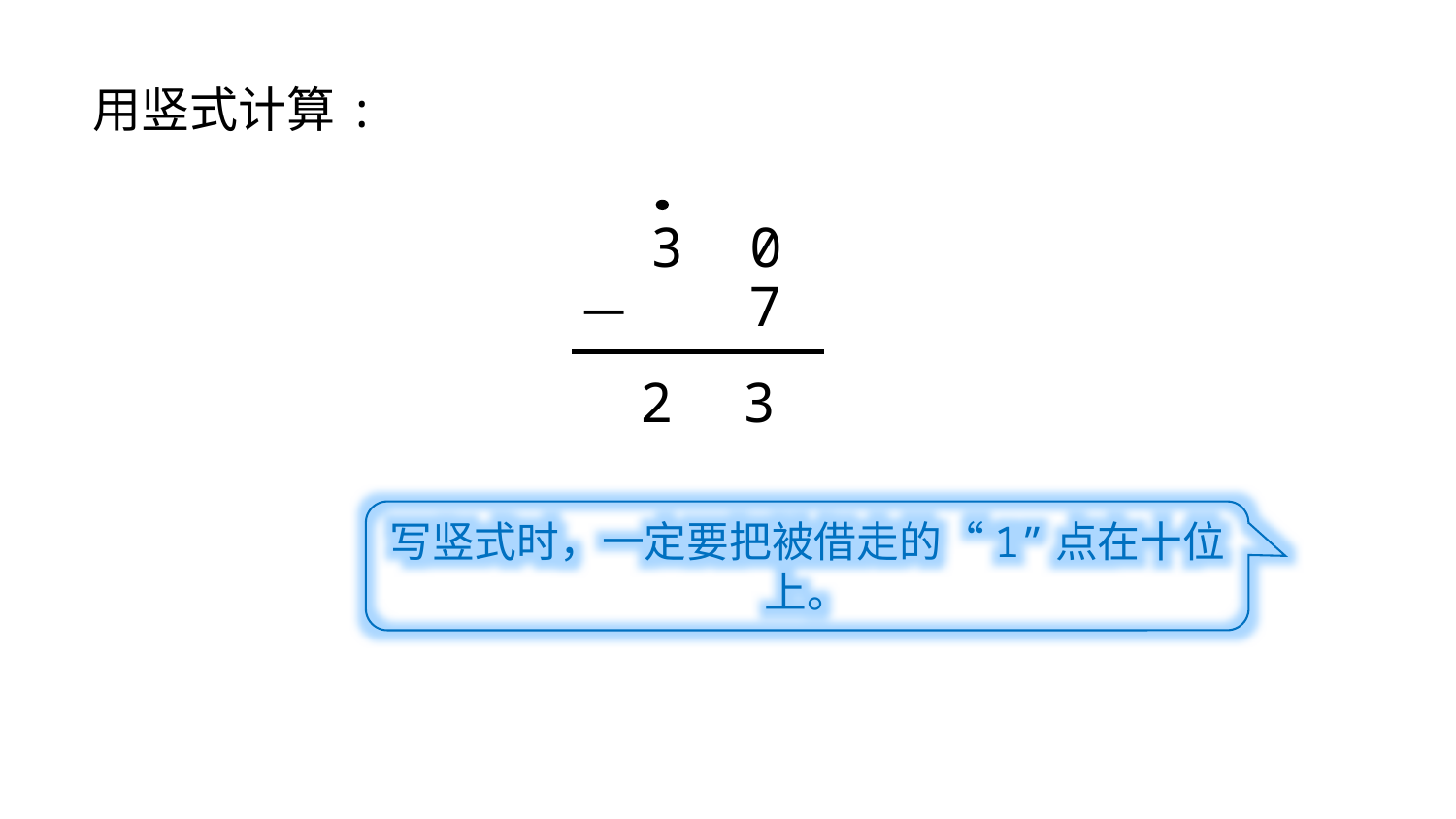

用竖式计算:

3  0
7
－
2
3
写竖式时，一定要把被借走的“1”点在十位上。